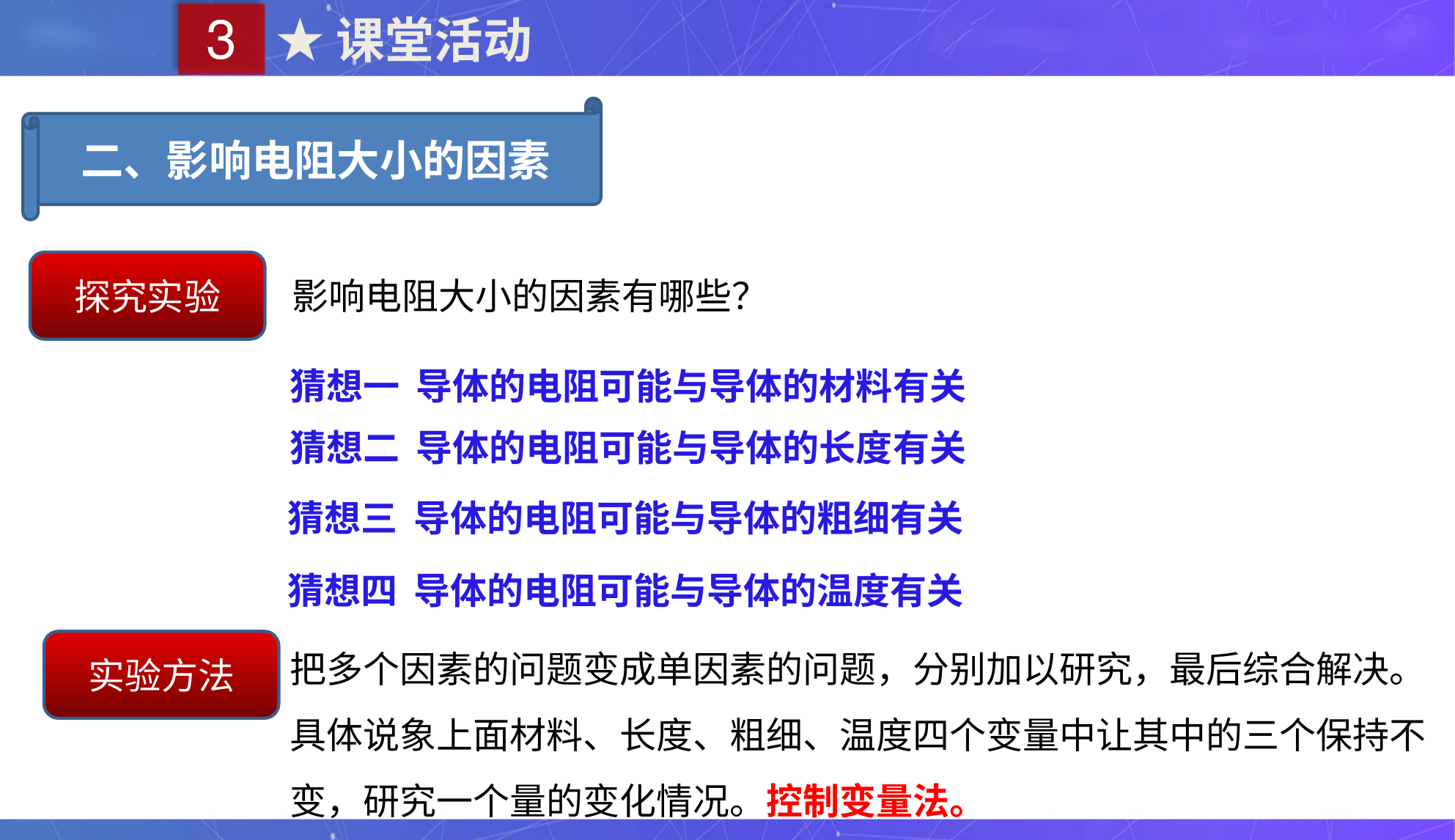

3
★课堂活动
二、影响电阻大小的因素
探究实验
影响电阻大小的因素有哪些？
猜想一  导体的电阻可能与导体的材料有关
猜想二  导体的电阻可能与导体的长度有关
猜想三  导体的电阻可能与导体的粗细有关
猜想四  导体的电阻可能与导体的温度有关
把多个因素的问题变成单因素的问题，分别加以研究，最后综合解决。具体说象上面材料、长度、粗细、温度四个变量中让其中的三个保持不变，研究一个量的变化情况。控制变量法。
实验方法